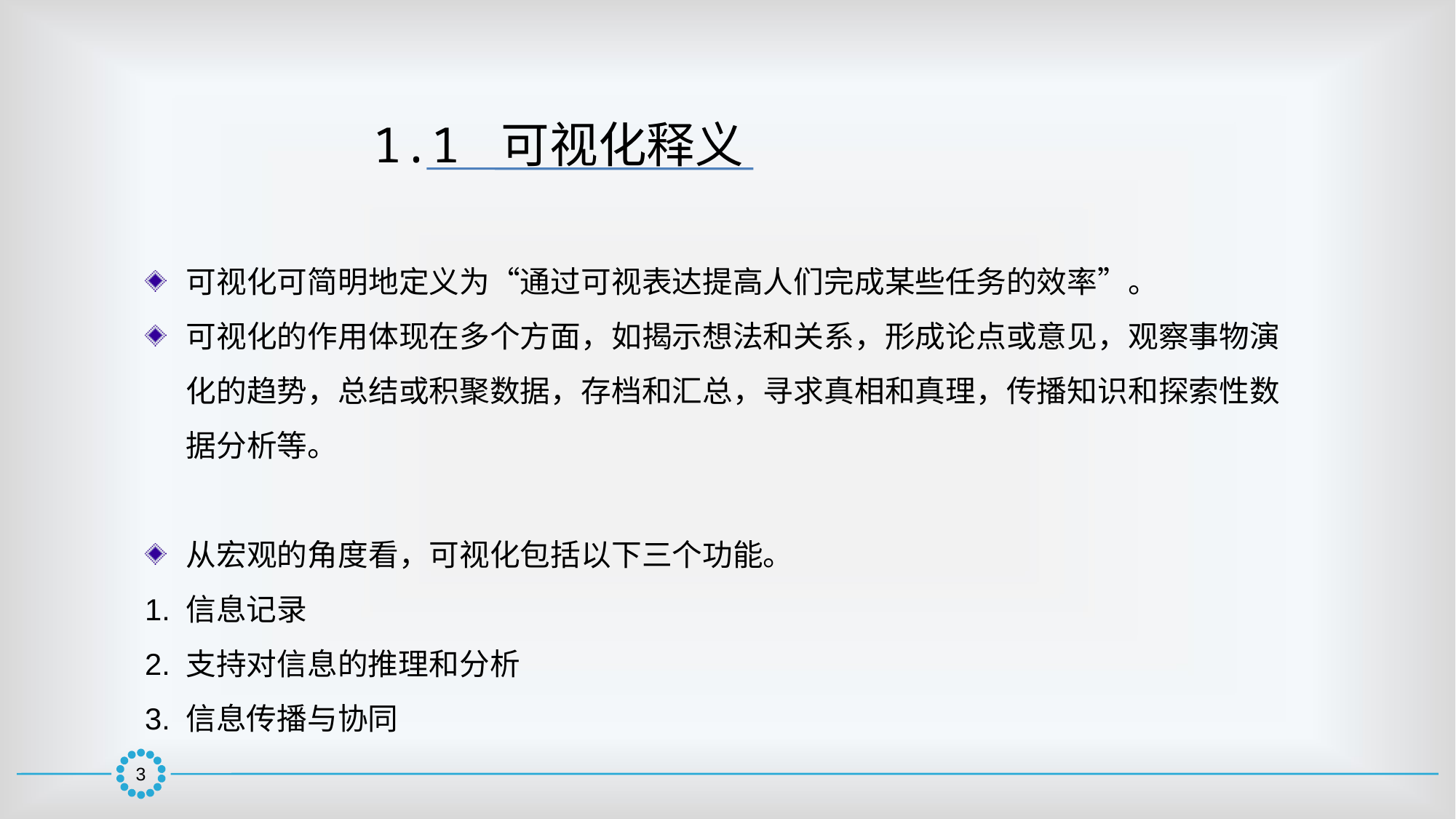

1.1 可视化释义

可视化可简明地定义为“通过可视表达提高人们完成某些任务的效率”。
可视化的作用体现在多个方面，如揭示想法和关系，形成论点或意见，观察事物演化的趋势，总结或积聚数据，存档和汇总，寻求真相和真理，传播知识和探索性数据分析等。

从宏观的角度看，可视化包括以下三个功能。
1. 信息记录
2. 支持对信息的推理和分析
3. 信息传播与协同

3